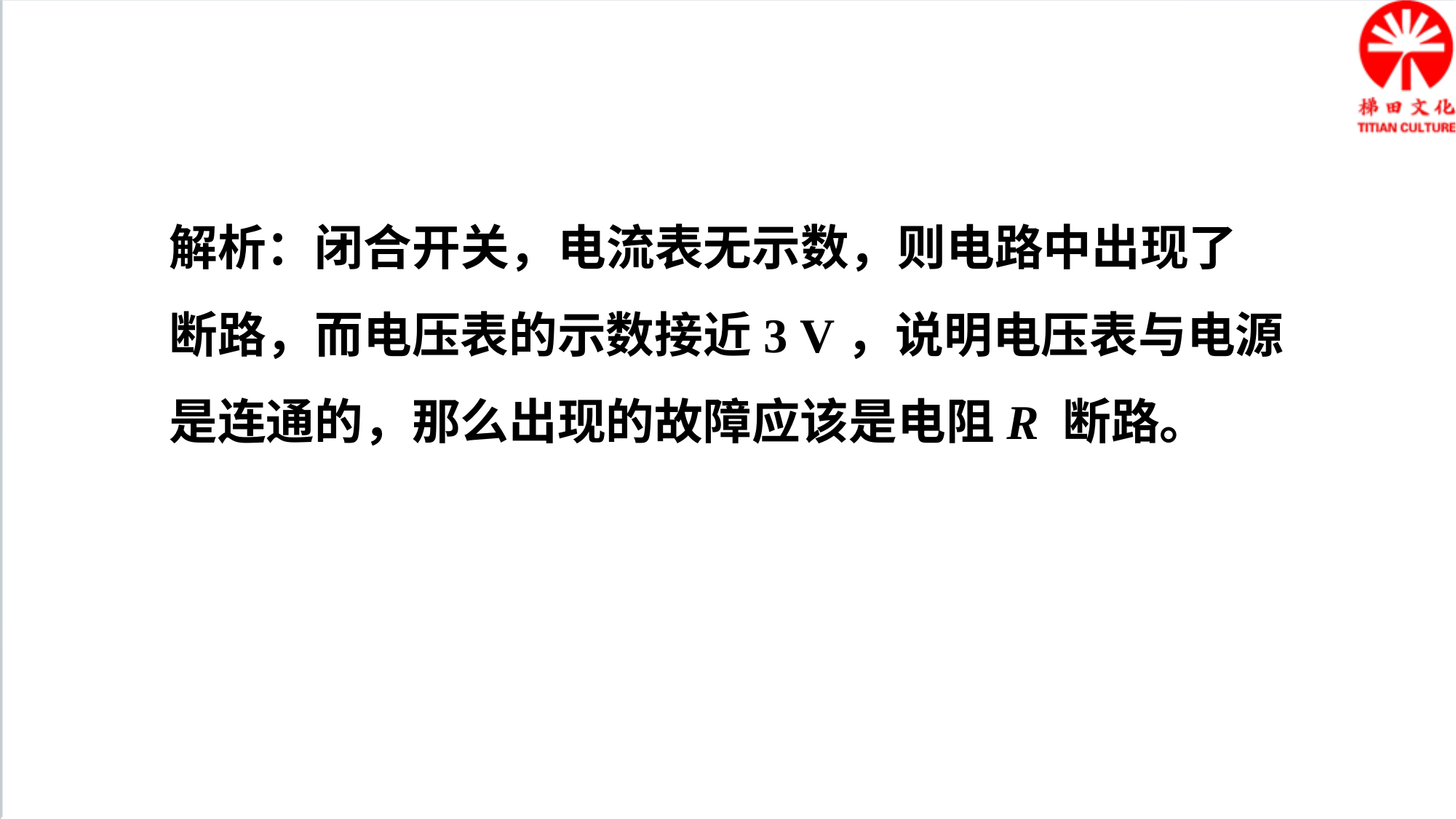

解析：闭合开关，电流表无示数，则电路中出现了断路，而电压表的示数接近3 V，说明电压表与电源是连通的，那么出现的故障应该是电阻R 断路。